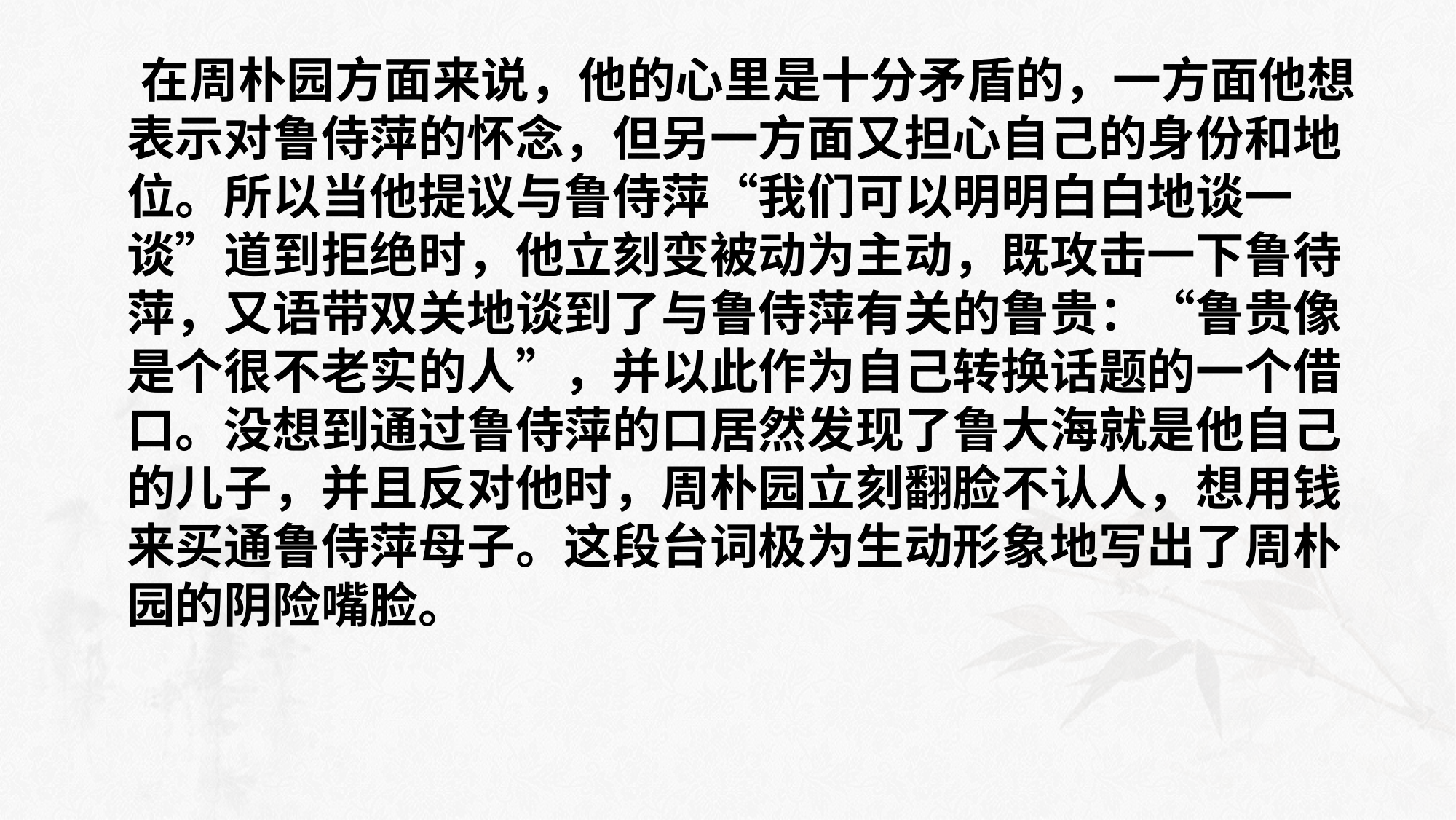

#
    在周朴园方面来说，他的心里是十分矛盾的，一方面他想表示对鲁侍萍的怀念，但另一方面又担心自己的身份和地位。所以当他提议与鲁侍萍“我们可以明明白白地谈一谈”道到拒绝时，他立刻变被动为主动，既攻击一下鲁待萍，又语带双关地谈到了与鲁侍萍有关的鲁贵：“鲁贵像是个很不老实的人”，并以此作为自己转换话题的一个借口。没想到通过鲁侍萍的口居然发现了鲁大海就是他自己的儿子，并且反对他时，周朴园立刻翻脸不认人，想用钱来买通鲁侍萍母子。这段台词极为生动形象地写出了周朴园的阴险嘴脸。